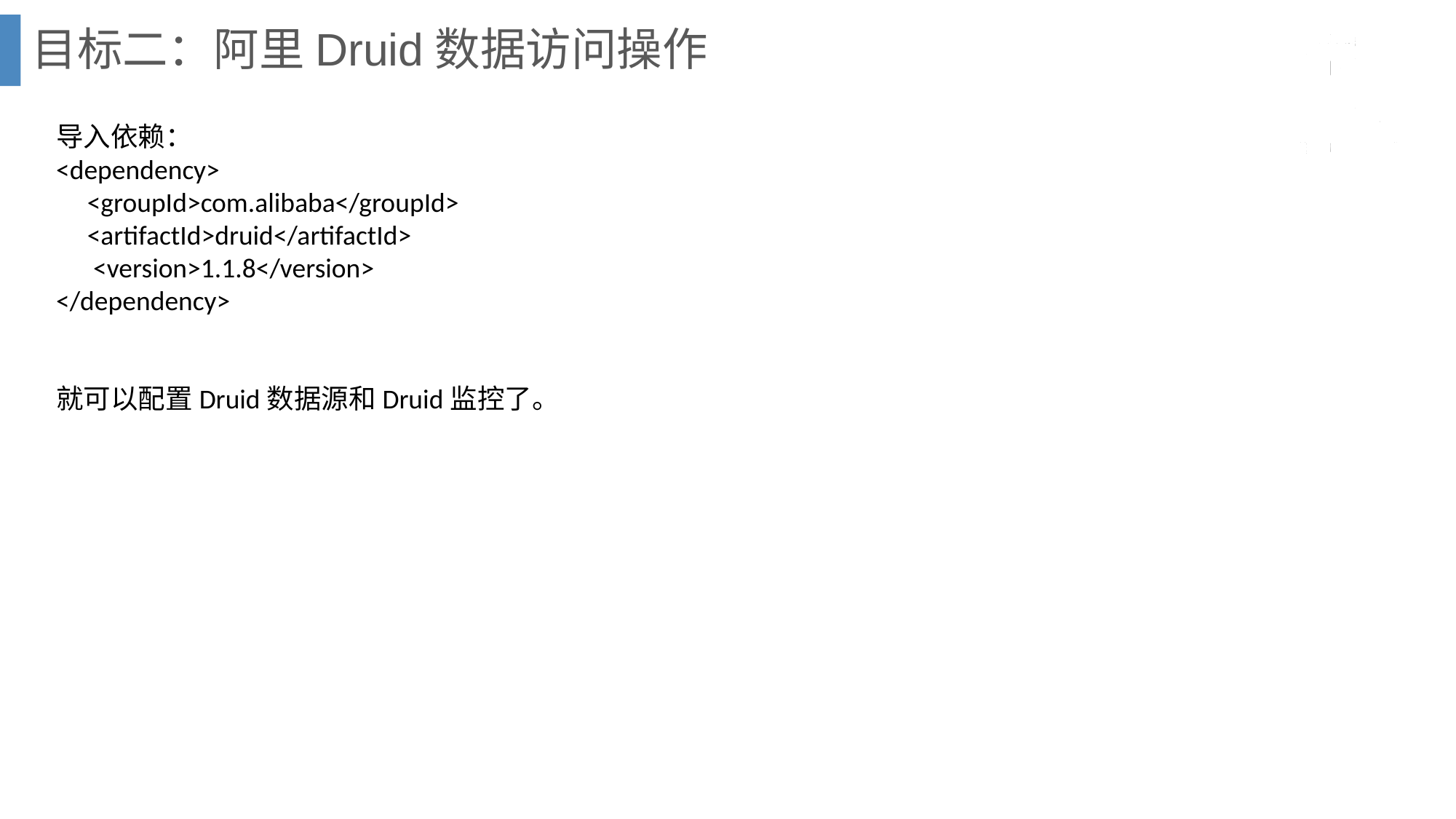

目标二：阿里Druid数据访问操作
导入依赖：
<dependency>
     <groupId>com.alibaba</groupId>
     <artifactId>druid</artifactId>
      <version>1.1.8</version>
</dependency>

就可以配置Druid数据源和Druid监控了。